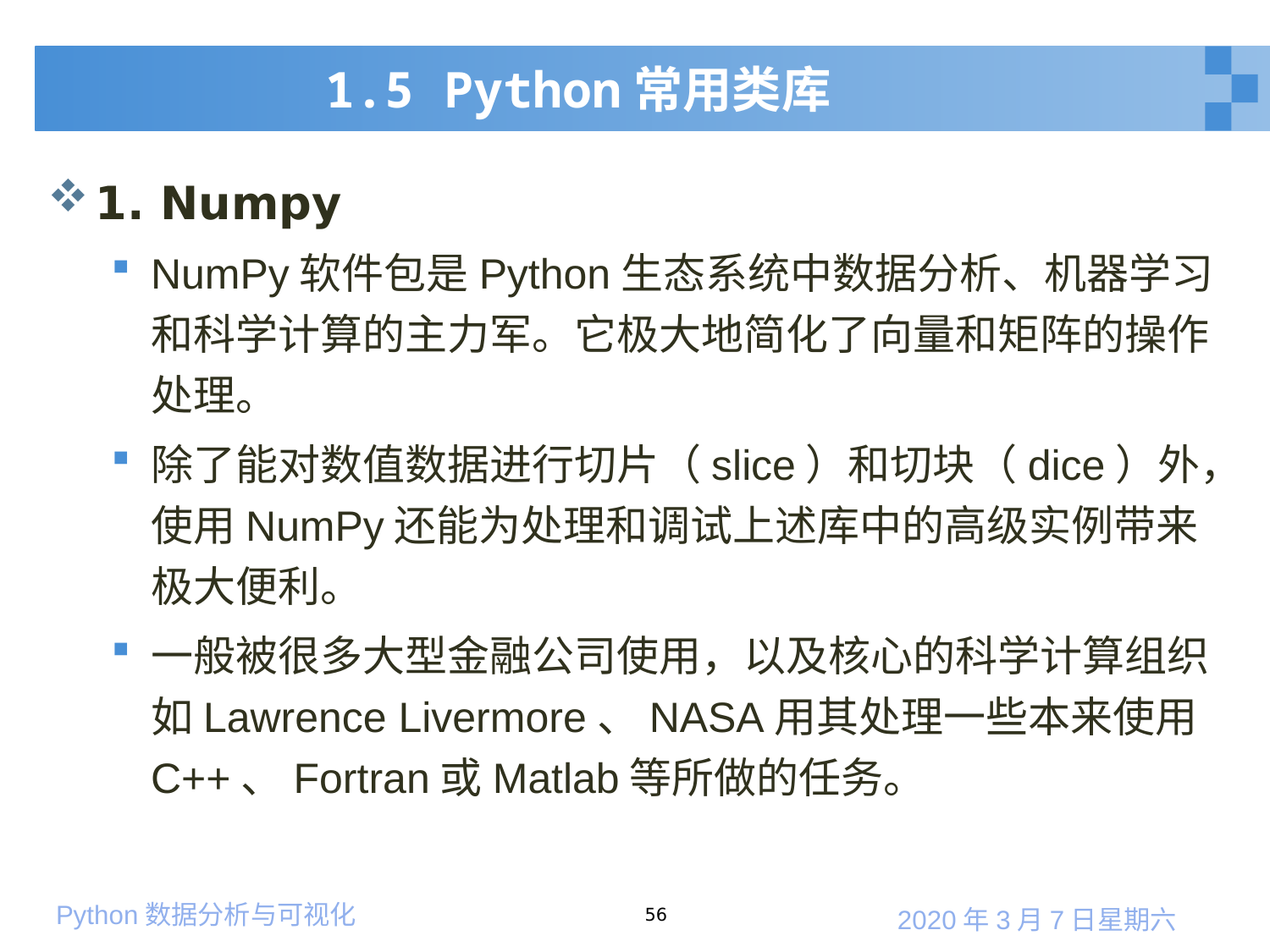

# 1.5 Python常用类库
1. Numpy
NumPy软件包是Python生态系统中数据分析、机器学习和科学计算的主力军。它极大地简化了向量和矩阵的操作处理。
除了能对数值数据进行切片（slice）和切块（dice）外，使用NumPy还能为处理和调试上述库中的高级实例带来极大便利。
一般被很多大型金融公司使用，以及核心的科学计算组织如Lawrence Livermore、NASA用其处理一些本来使用C++、Fortran或Matlab等所做的任务。
56
2020年3月7日星期六